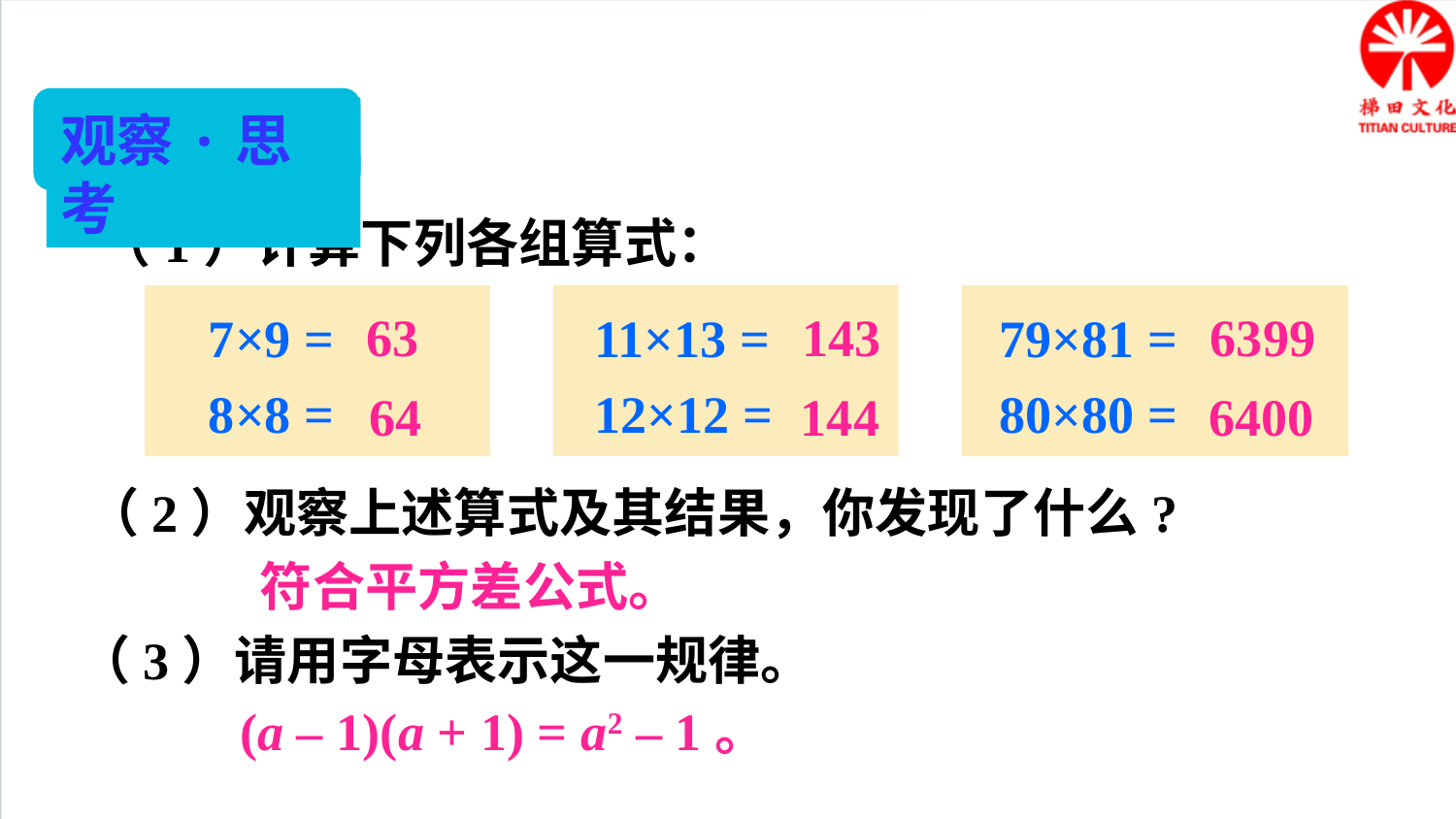

观察·思考
（1）计算下列各组算式：
63
143
6399

11×13 =
12×12 =

7×9 =
8×8 =

79×81 =
80×80 =
64
144
6400
（2）观察上述算式及其结果，你发现了什么?
符合平方差公式。
（3）请用字母表示这一规律。
(a – 1)(a + 1) = a2 – 1。